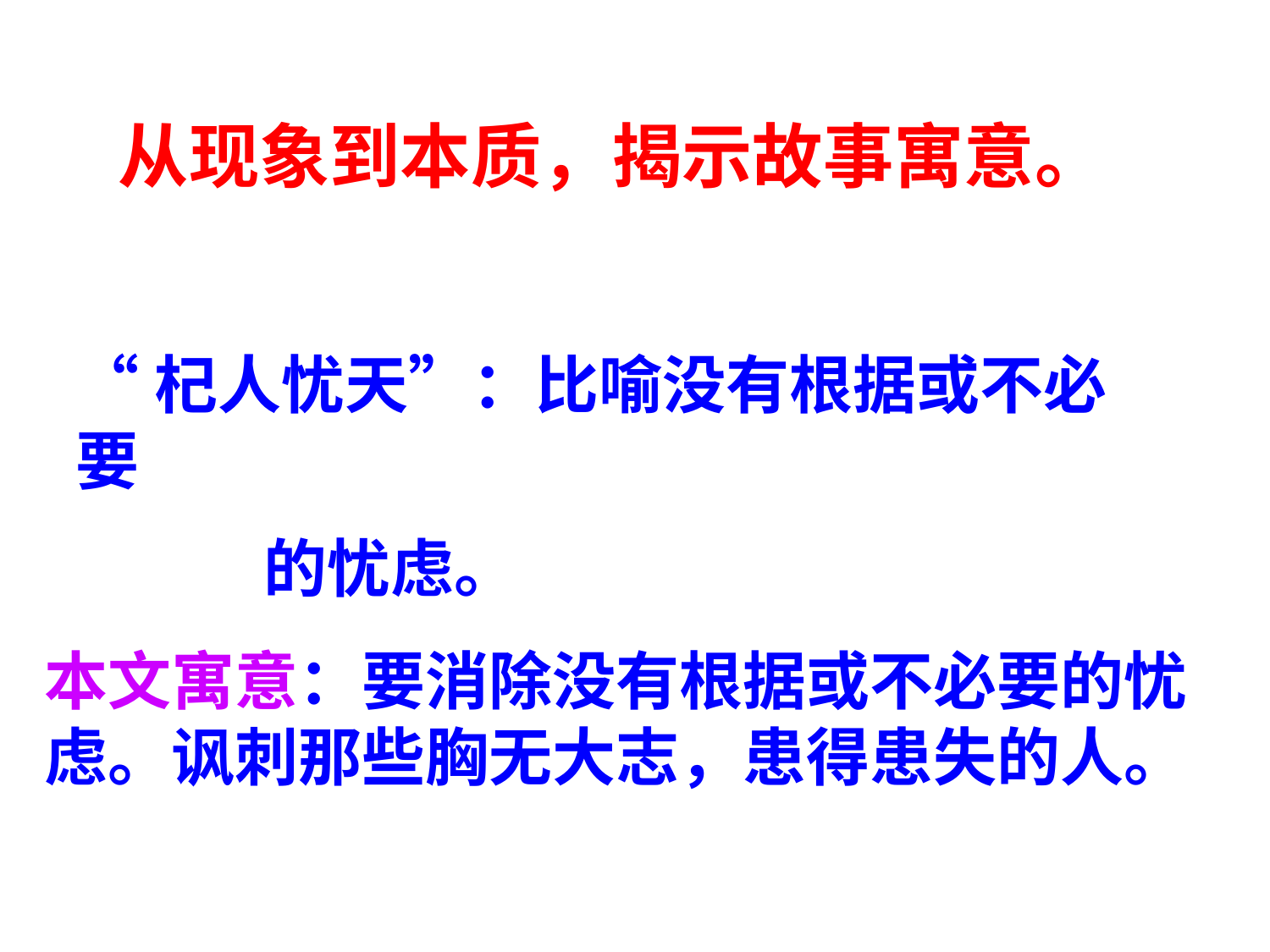

从现象到本质，揭示故事寓意。
“杞人忧天”：比喻没有根据或不必要
            的忧虑。
本文寓意：要消除没有根据或不必要的忧虑。讽刺那些胸无大志，患得患失的人。